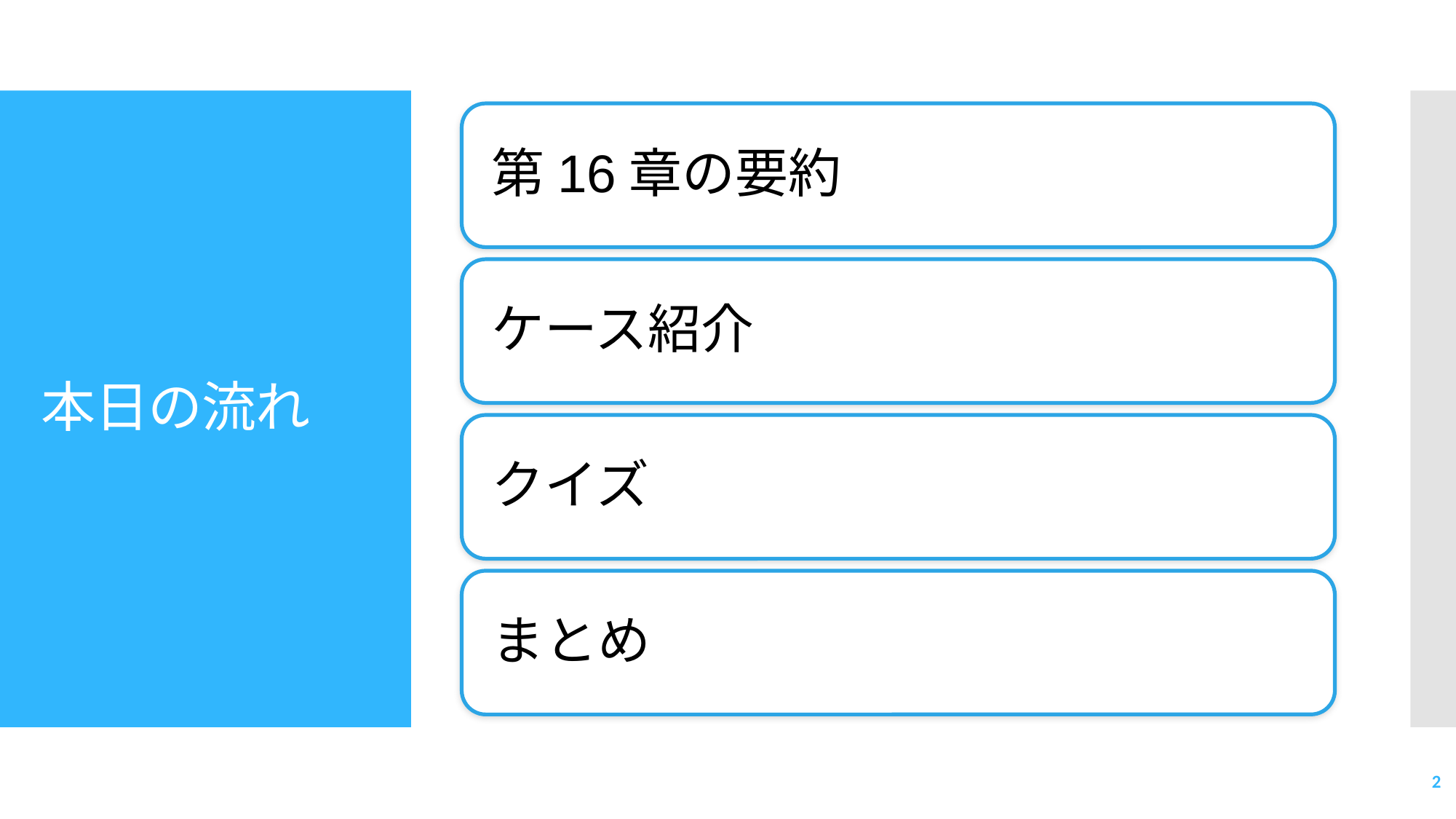

第16章の要約
ケース紹介
クイズ
まとめ
# 本日の流れ
2